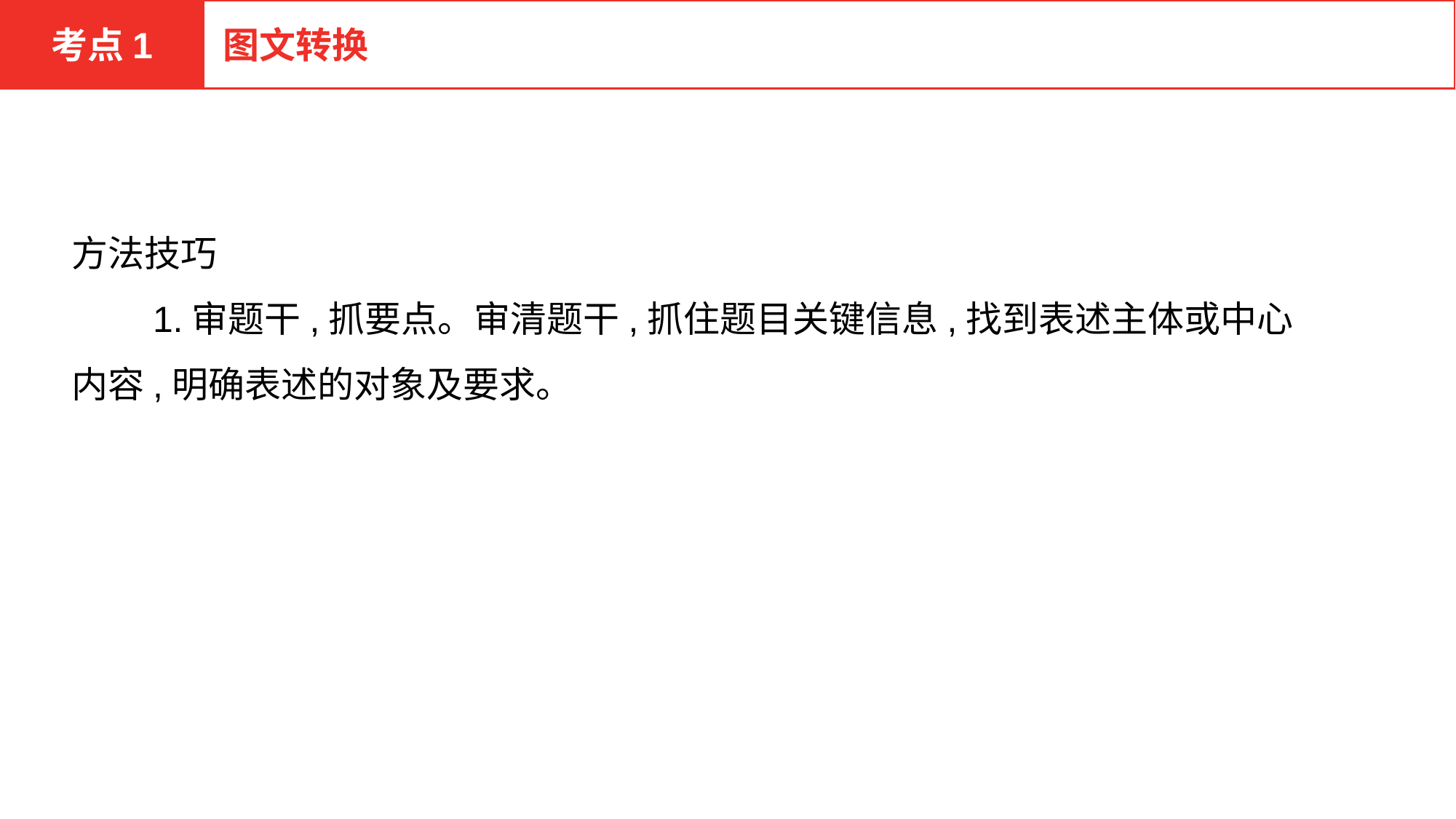

考点1
图文转换
方法技巧
　　1.审题干,抓要点。审清题干,抓住题目关键信息,找到表述主体或中心内容,明确表述的对象及要求。